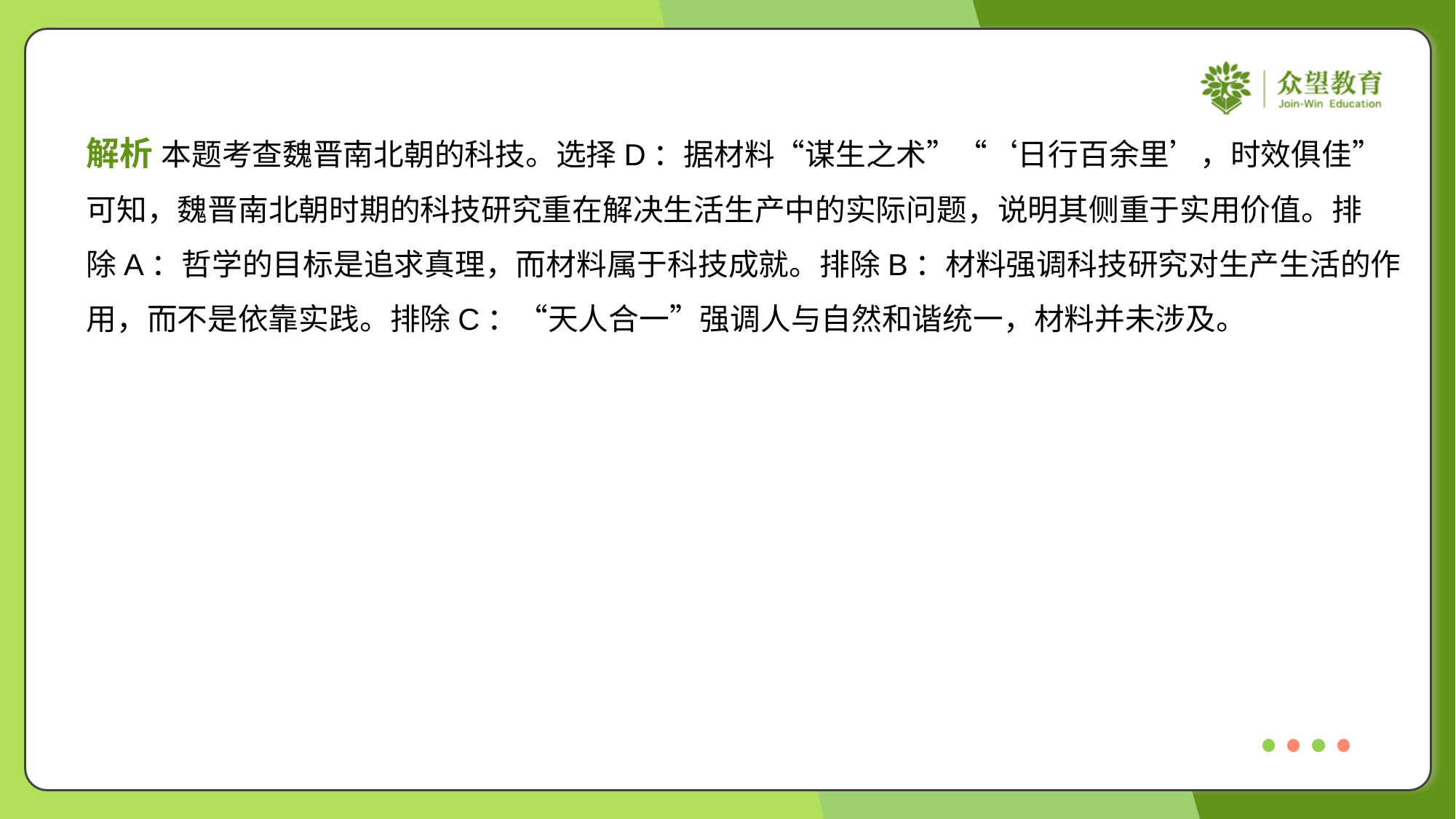

解析 本题考查魏晋南北朝的科技。选择D：据材料“谋生之术”“‘日行百余里’，时效俱佳”
可知，魏晋南北朝时期的科技研究重在解决生活生产中的实际问题，说明其侧重于实用价值。排
除A：哲学的目标是追求真理，而材料属于科技成就。排除B：材料强调科技研究对生产生活的作
用，而不是依靠实践。排除C：“天人合一”强调人与自然和谐统一，材料并未涉及。